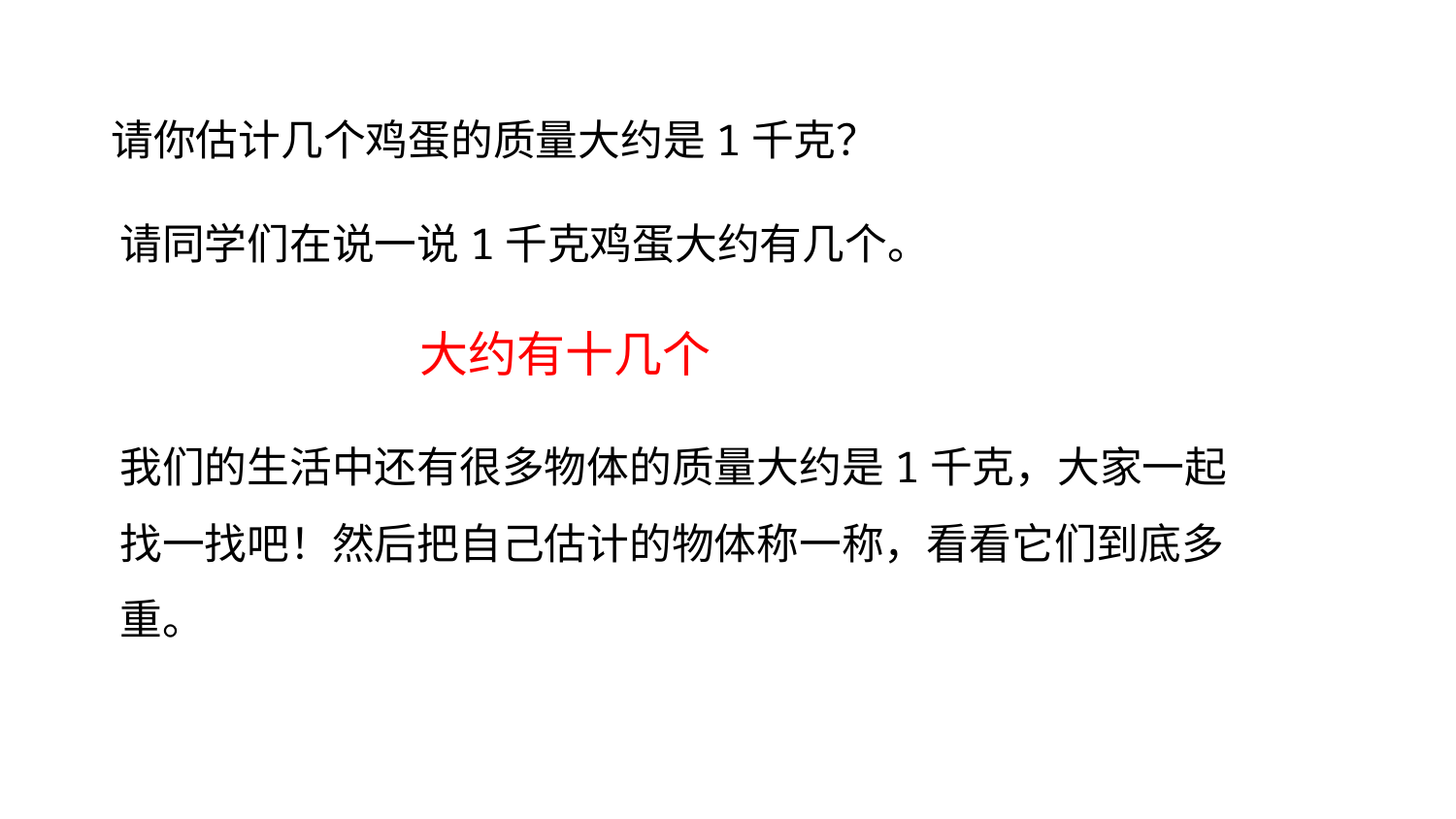

请你估计几个鸡蛋的质量大约是1千克？
请同学们在说一说1千克鸡蛋大约有几个。
大约有十几个
我们的生活中还有很多物体的质量大约是1千克，大家一起找一找吧！然后把自己估计的物体称一称，看看它们到底多重。